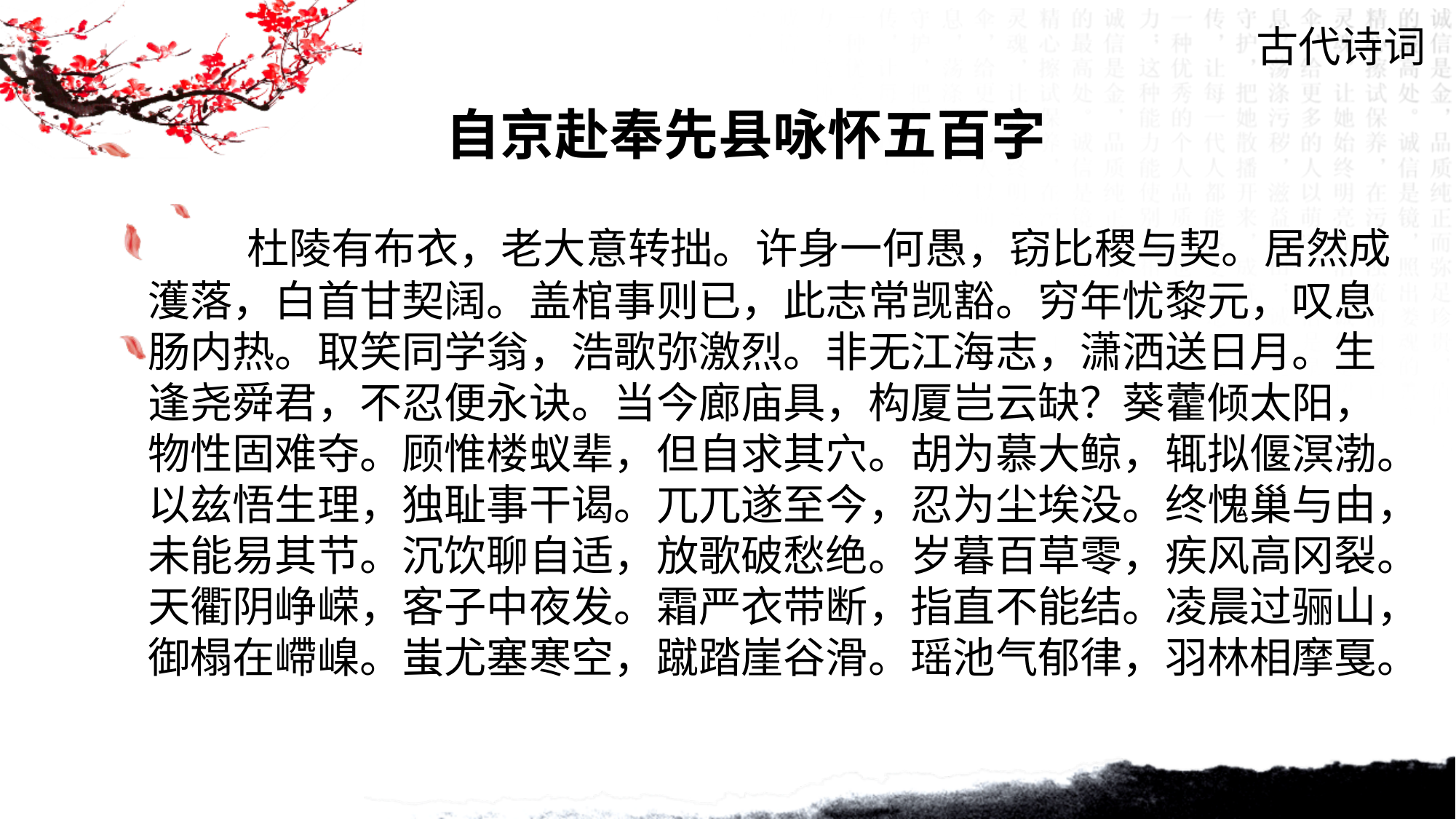

古代诗词
自京赴奉先县咏怀五百字
        杜陵有布衣，老大意转拙。许身一何愚，窃比稷与契。居然成濩落，白首甘契阔。盖棺事则已，此志常觊豁。穷年忧黎元，叹息肠内热。取笑同学翁，浩歌弥激烈。非无江海志，潇洒送日月。生逢尧舜君，不忍便永诀。当今廊庙具，构厦岂云缺？葵藿倾太阳，物性固难夺。顾惟楼蚁辈，但自求其穴。胡为慕大鲸，辄拟偃溟渤。以兹悟生理，独耻事干谒。兀兀遂至今，忍为尘埃没。终愧巢与由，未能易其节。沉饮聊自适，放歌破愁绝。岁暮百草零，疾风高冈裂。天衢阴峥嵘，客子中夜发。霜严衣带断，指直不能结。凌晨过骊山，御榻在嵽嵲。蚩尤塞寒空，蹴踏崖谷滑。瑶池气郁律，羽林相摩戛。